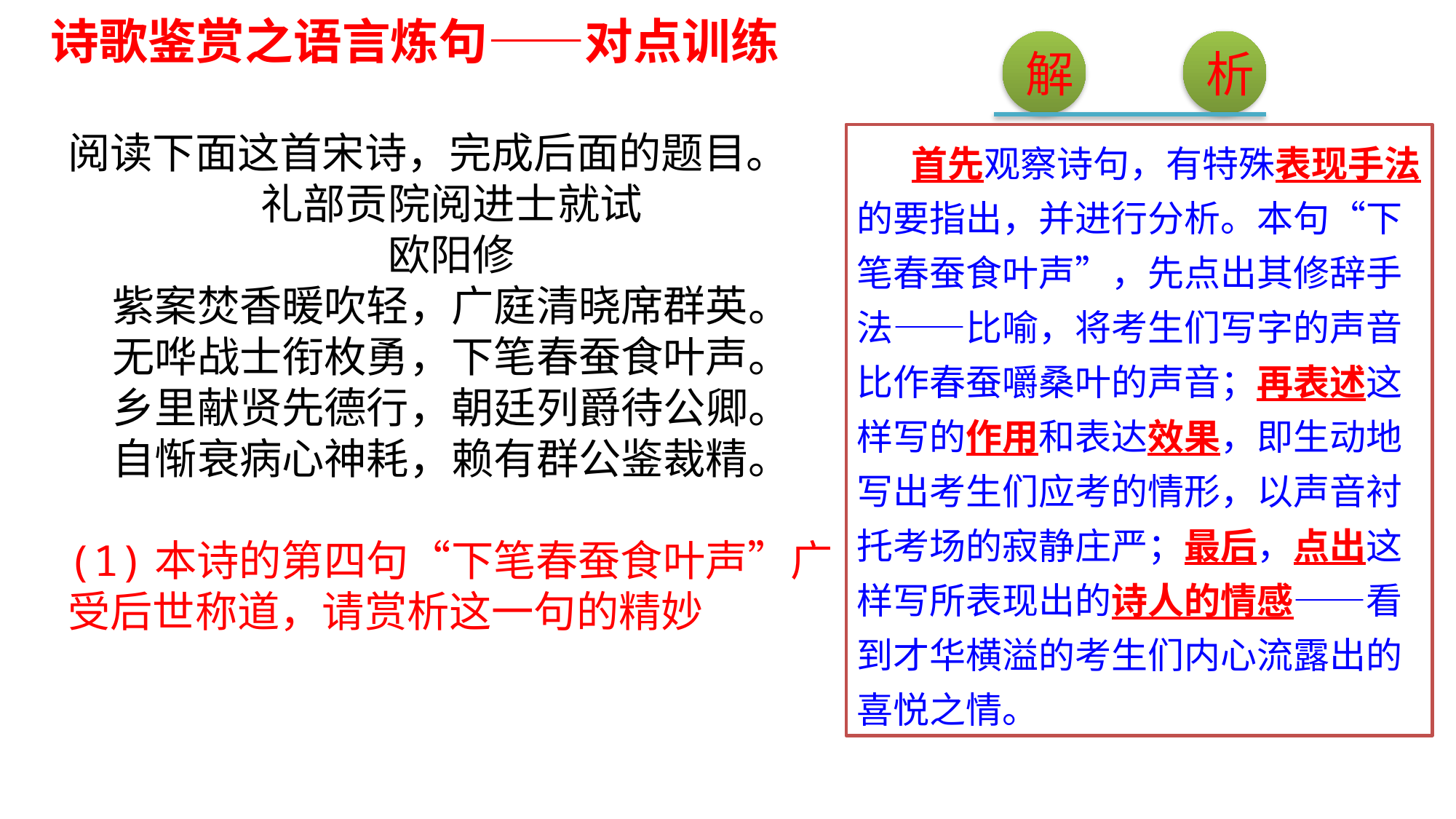

诗歌鉴赏之语言炼句——对点训练
解
析
阅读下面这首宋诗，完成后面的题目。
礼部贡院阅进士就试
欧阳修
紫案焚香暖吹轻，广庭清晓席群英。
无哗战士衔枚勇，下笔春蚕食叶声。
乡里献贤先德行，朝廷列爵待公卿。
自惭衰病心神耗，赖有群公鉴裁精。

(1)本诗的第四句“下笔春蚕食叶声”广受后世称道，请赏析这一句的精妙
首先观察诗句，有特殊表现手法的要指出，并进行分析。本句“下笔春蚕食叶声”，先点出其修辞手法——比喻，将考生们写字的声音比作春蚕嚼桑叶的声音；再表述这样写的作用和表达效果，即生动地写出考生们应考的情形，以声音衬托考场的寂静庄严；最后，点出这样写所表现出的诗人的情感——看到才华横溢的考生们内心流露出的喜悦之情。